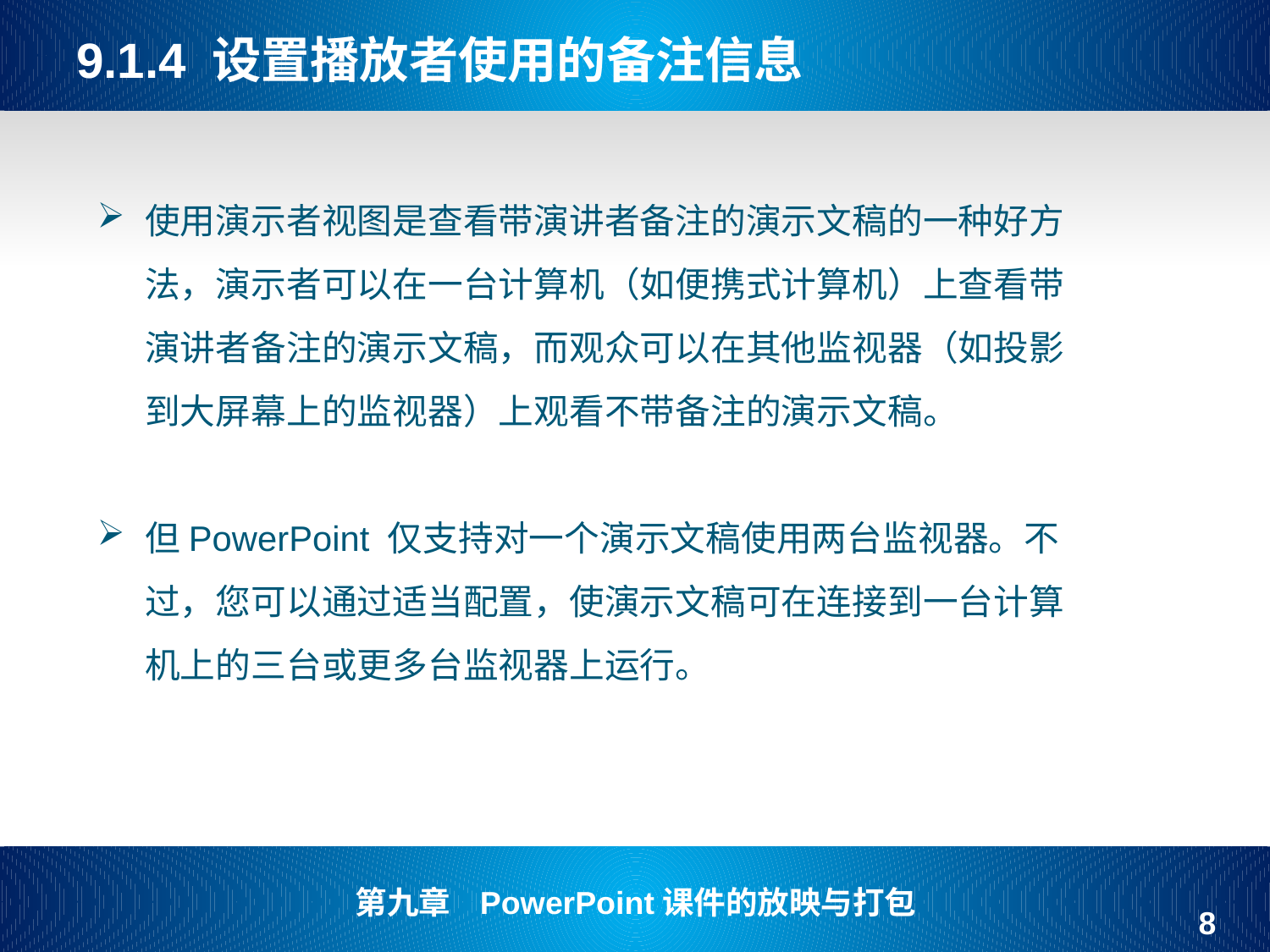

# 9.1.4 设置播放者使用的备注信息
使用演示者视图是查看带演讲者备注的演示文稿的一种好方法，演示者可以在一台计算机（如便携式计算机）上查看带演讲者备注的演示文稿，而观众可以在其他监视器（如投影到大屏幕上的监视器）上观看不带备注的演示文稿。

但PowerPoint 仅支持对一个演示文稿使用两台监视器。不过，您可以通过适当配置，使演示文稿可在连接到一台计算机上的三台或更多台监视器上运行。

8